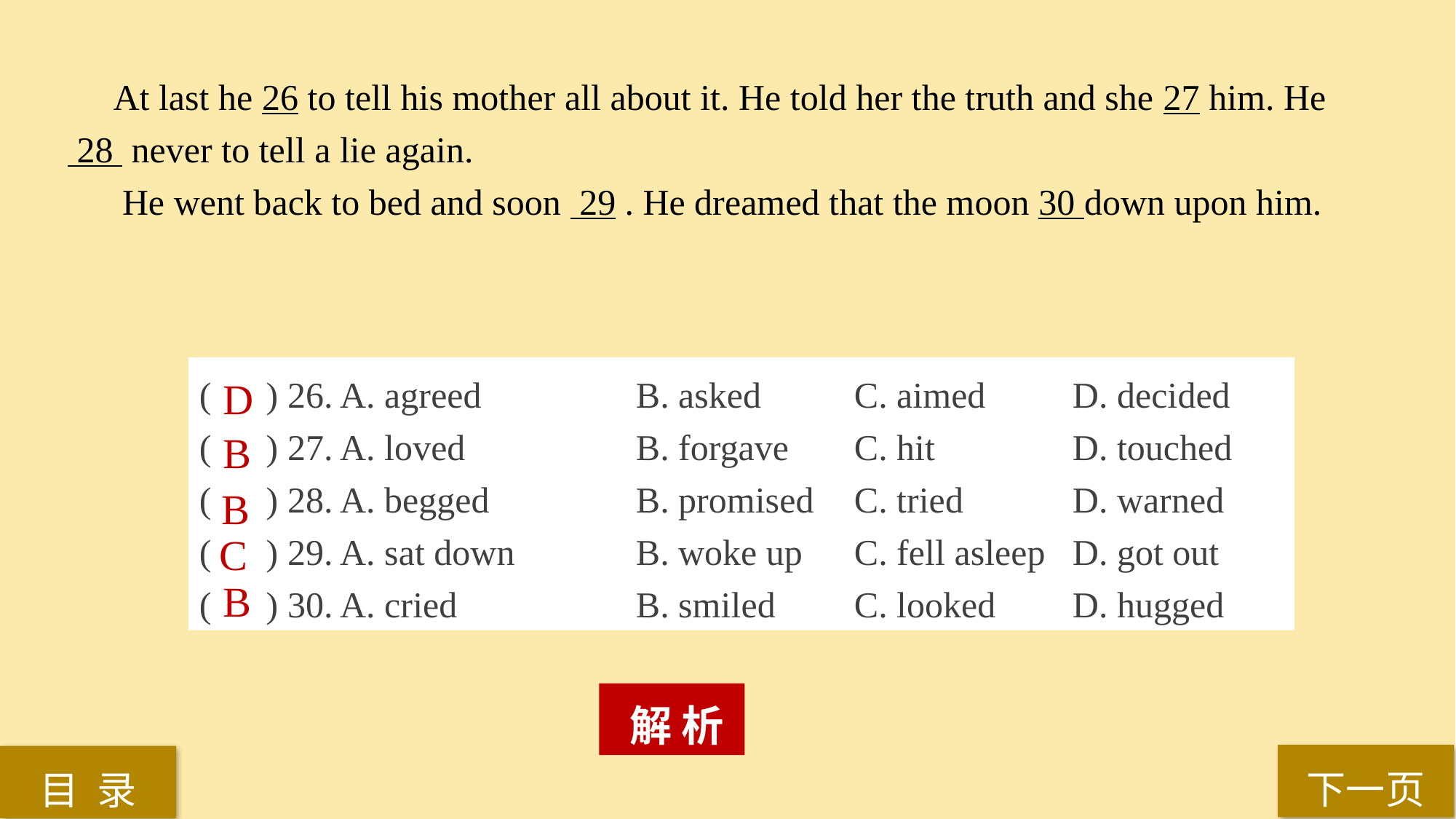

At last he 26 to tell his mother all about it. He told her the truth and she 27 him. He
 28  never to tell a lie again.
He went back to bed and soon  29 . He dreamed that the moon 30 down upon him.
(      ) 26. A. agreed 		B. asked 	C. aimed 	D. decided
(      ) 27. A. loved 		B. forgave 	C. hit 		D. touched
(      ) 28. A. begged 		B. promised 	C. tried 	D. warned
(      ) 29. A. sat down 		B. woke up 	C. fell asleep 	D. got out
(      ) 30. A. cried 		B. smiled 	C. looked 	D. hugged
D
B
B
C
B
 解 析